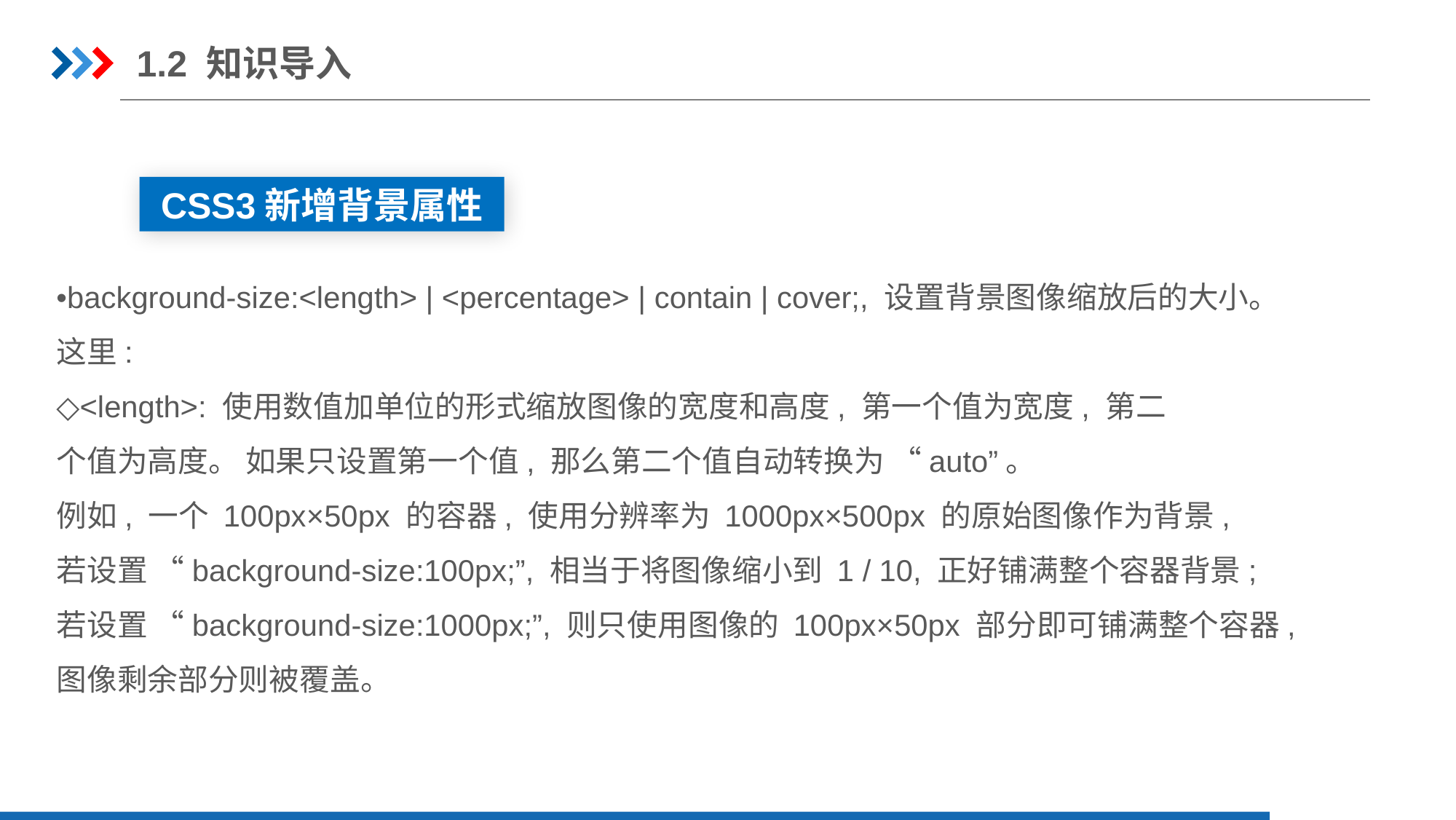

1.2 知识导入
CSS3新增背景属性
•background-size:<length> | <percentage> | contain | cover;, 设置背景图像缩放后的大小。
这里:
◇<length>: 使用数值加单位的形式缩放图像的宽度和高度, 第一个值为宽度, 第二
个值为高度。 如果只设置第一个值, 那么第二个值自动转换为 “auto”。
例如, 一个 100px×50px 的容器, 使用分辨率为 1000px×500px 的原始图像作为背景,
若设置 “background-size:100px;”, 相当于将图像缩小到 1 / 10, 正好铺满整个容器背景;
若设置 “background-size:1000px;”, 则只使用图像的 100px×50px 部分即可铺满整个容器,
图像剩余部分则被覆盖。